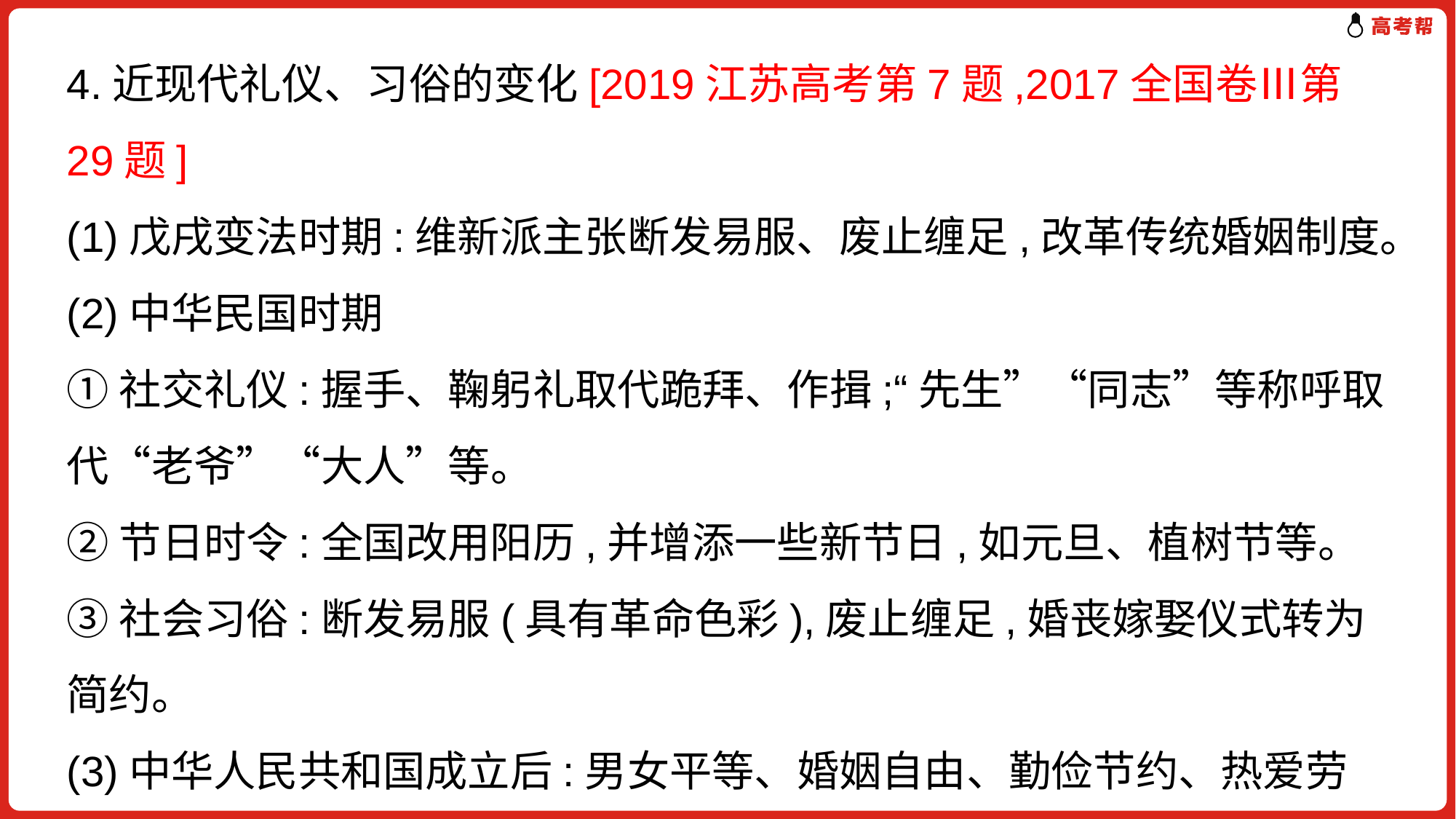

4.近现代礼仪、习俗的变化[2019江苏高考第7题,2017全国卷Ⅲ第29题]
(1)戊戌变法时期:维新派主张断发易服、废止缠足,改革传统婚姻制度。
(2)中华民国时期
①社交礼仪:握手、鞠躬礼取代跪拜、作揖;“先生”“同志”等称呼取代“老爷”“大人”等。
②节日时令:全国改用阳历,并增添一些新节日,如元旦、植树节等。
③社会习俗:断发易服(具有革命色彩),废止缠足,婚丧嫁娶仪式转为简约。
(3)中华人民共和国成立后:男女平等、婚姻自由、勤俭节约、热爱劳动、助人为乐。
(4)改革开放以来:休闲娱乐、注重环保、讲究卫生、赈济灾区等。